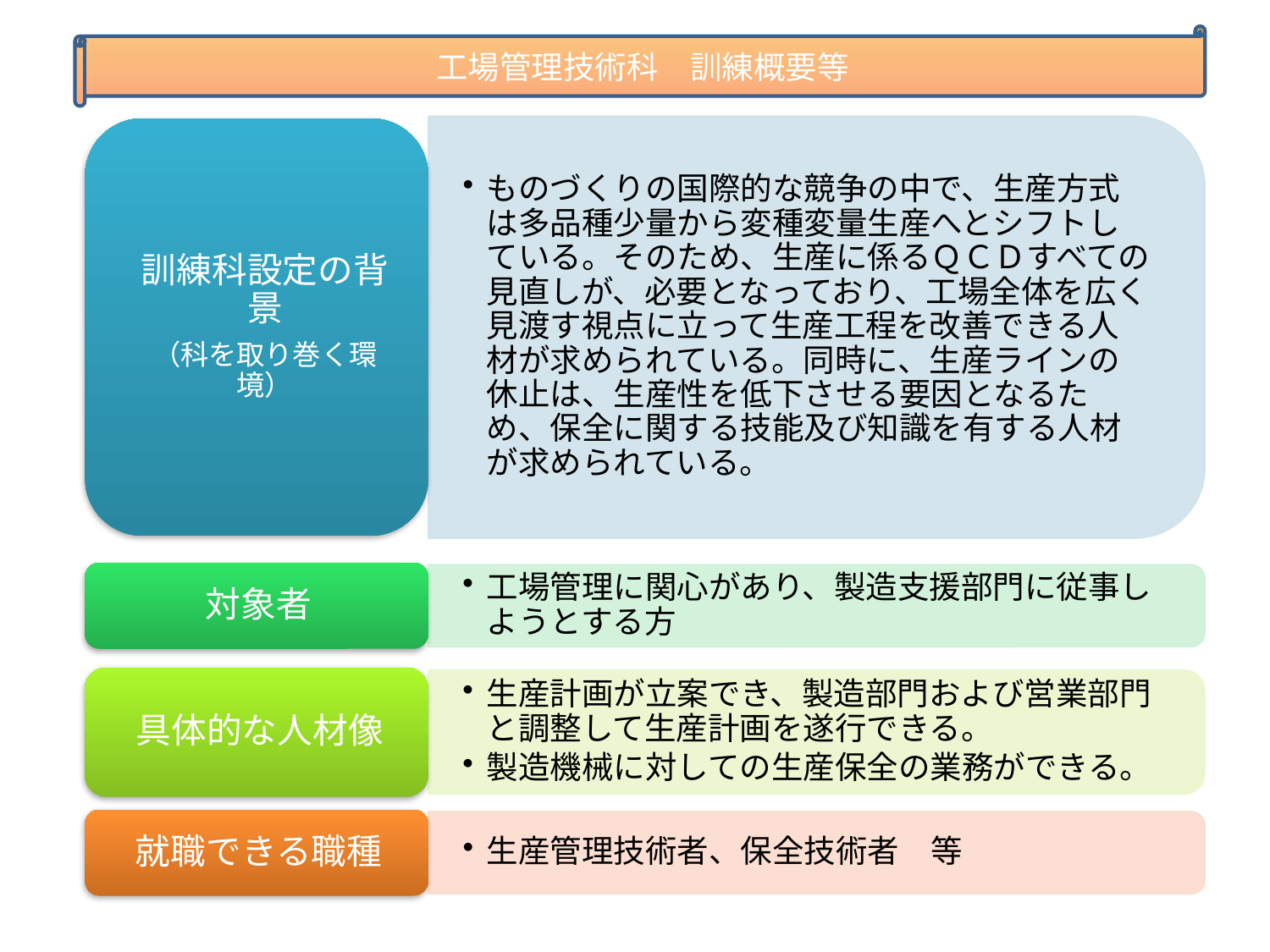

工場管理技術科　訓練概要等
ものづくりの国際的な競争の中で、生産方式は多品種少量から変種変量生産へとシフトしている。そのため、生産に係るＱＣＤすべての見直しが、必要となっており、工場全体を広く見渡す視点に立って生産工程を改善できる人材が求められている。同時に、生産ラインの休止は、生産性を低下させる要因となるため、保全に関する技能及び知識を有する人材が求められている。
訓練科設定の背景
（科を取り巻く環境）
工場管理に関心があり、製造支援部門に従事しようとする方
対象者
生産計画が立案でき、製造部門および営業部門と調整して生産計画を遂行できる。
製造機械に対しての生産保全の業務ができる。
具体的な人材像
生産管理技術者、保全技術者　等
就職できる職種